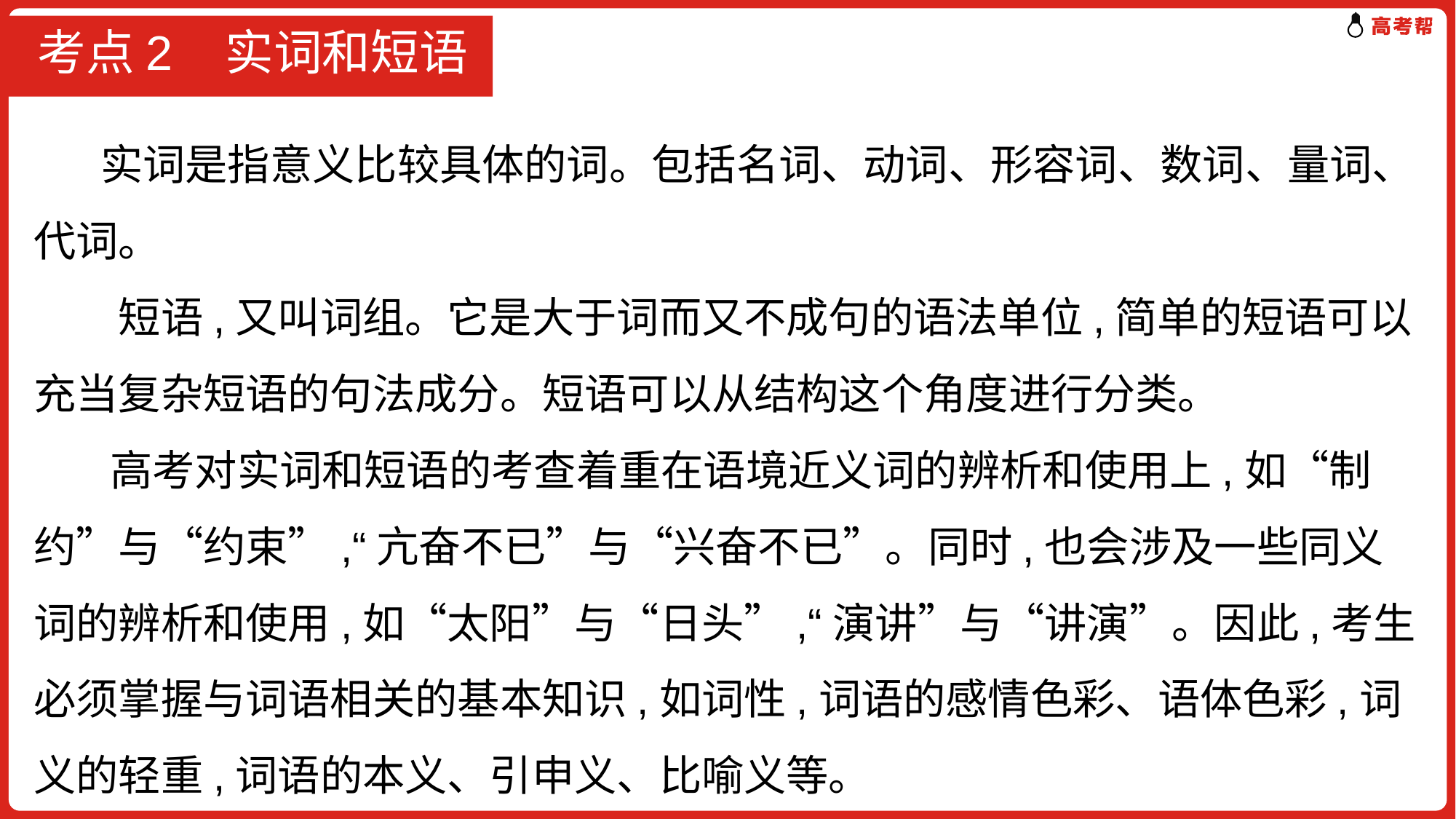

# 考点2   实词和短语
      实词是指意义比较具体的词。包括名词、动词、形容词、数词、量词、代词。
　　短语,又叫词组。它是大于词而又不成句的语法单位,简单的短语可以充当复杂短语的句法成分。短语可以从结构这个角度进行分类。
       高考对实词和短语的考查着重在语境近义词的辨析和使用上,如“制约”与“约束”,“亢奋不已”与“兴奋不已”。同时,也会涉及一些同义词的辨析和使用,如“太阳”与“日头”,“演讲”与“讲演”。因此,考生必须掌握与词语相关的基本知识,如词性,词语的感情色彩、语体色彩,词义的轻重,词语的本义、引申义、比喻义等。